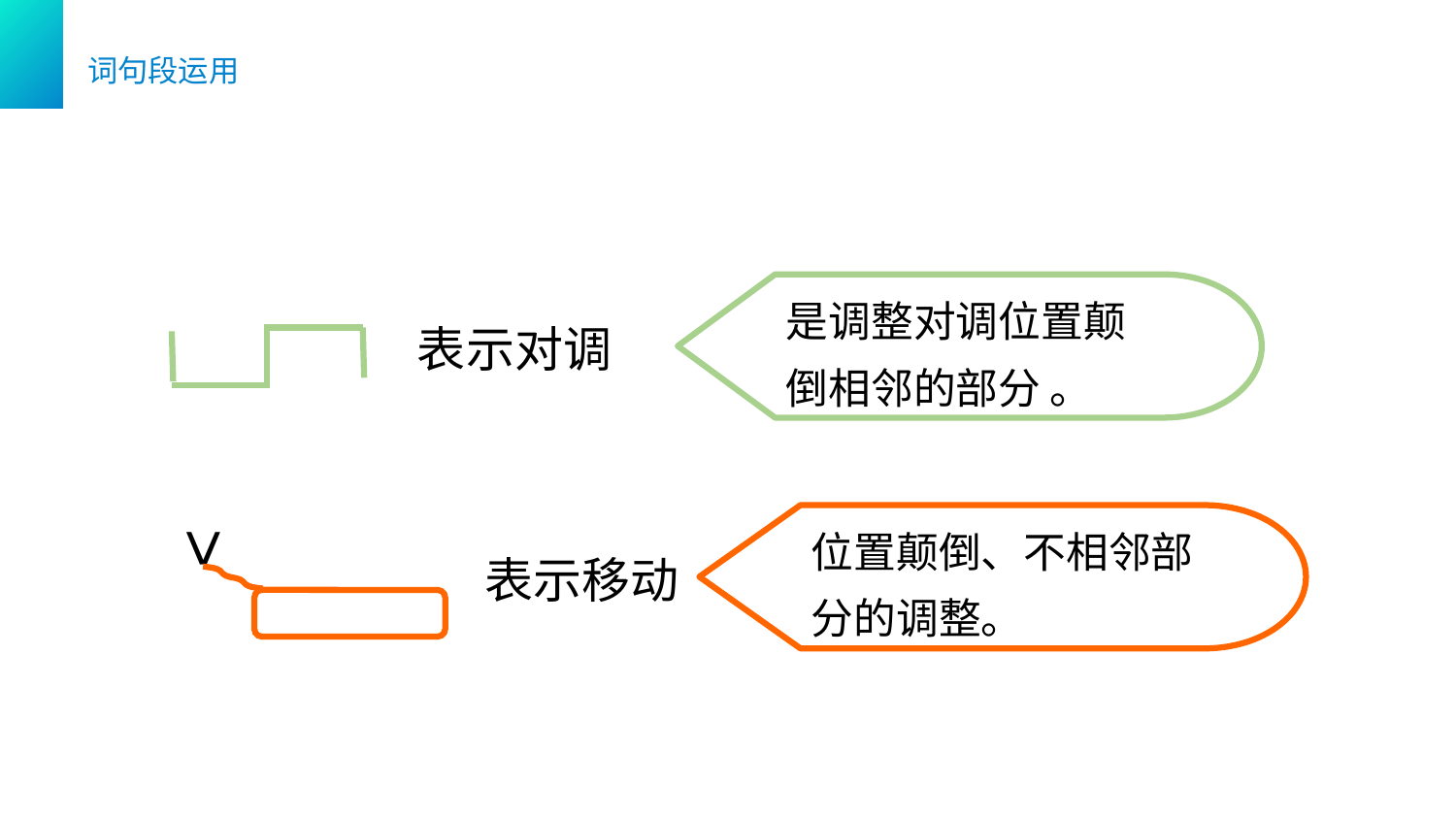

词句段运用
是调整对调位置颠倒相邻的部分 。
表示对调
位置颠倒、不相邻部分的调整。
<

表示移动